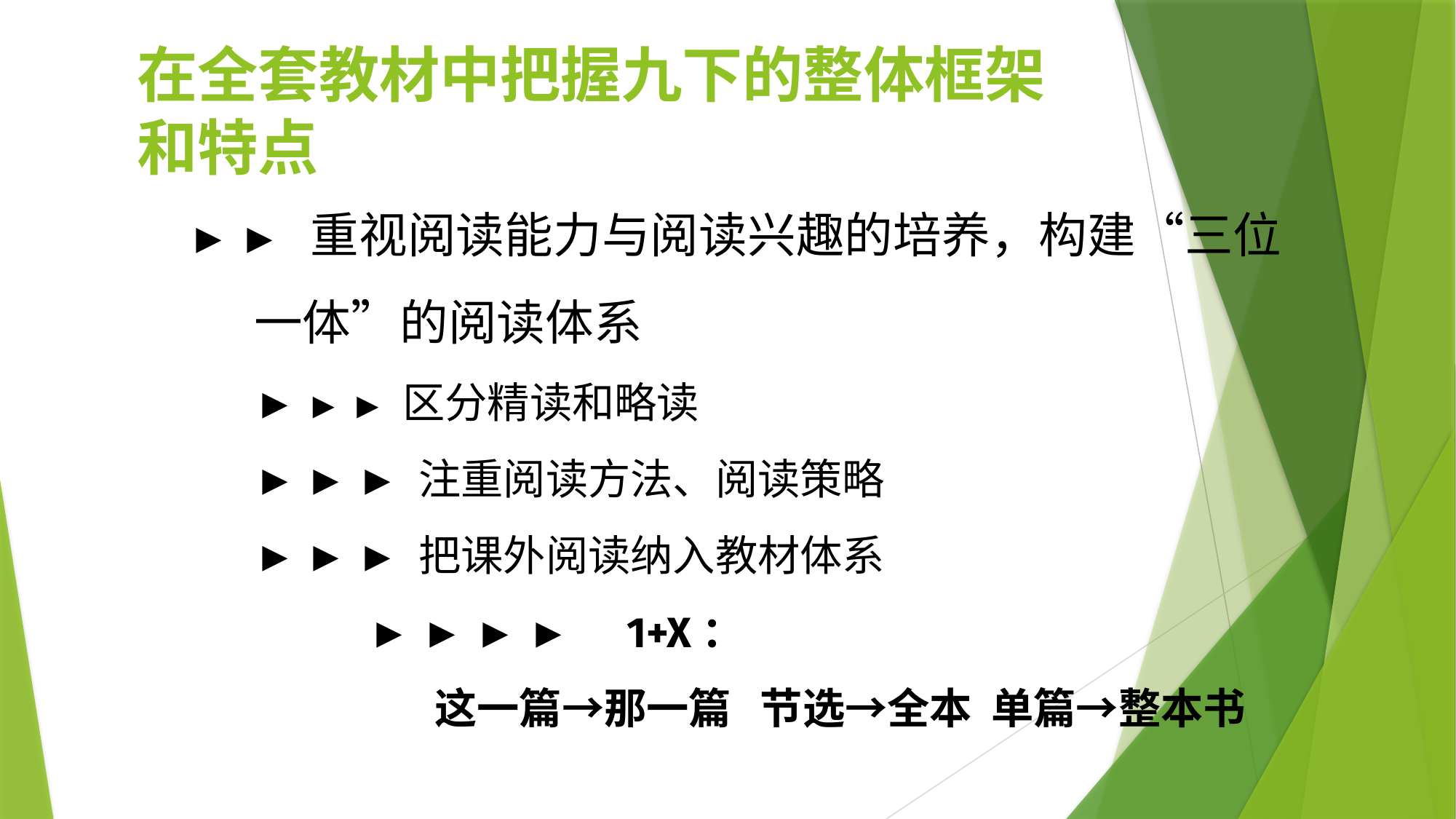

在全套教材中把握九下的整体框架和特点

► ►  重视阅读能力与阅读兴趣的培养，构建“三位
     一体”的阅读体系
       ► ► ► 区分精读和略读
       ► ► ► 注重阅读方法、阅读策略
       ► ► ► 把课外阅读纳入教材体系
                ► ► ► ►     1+X：
                         这一篇→那一篇   节选→全本  单篇→整本书